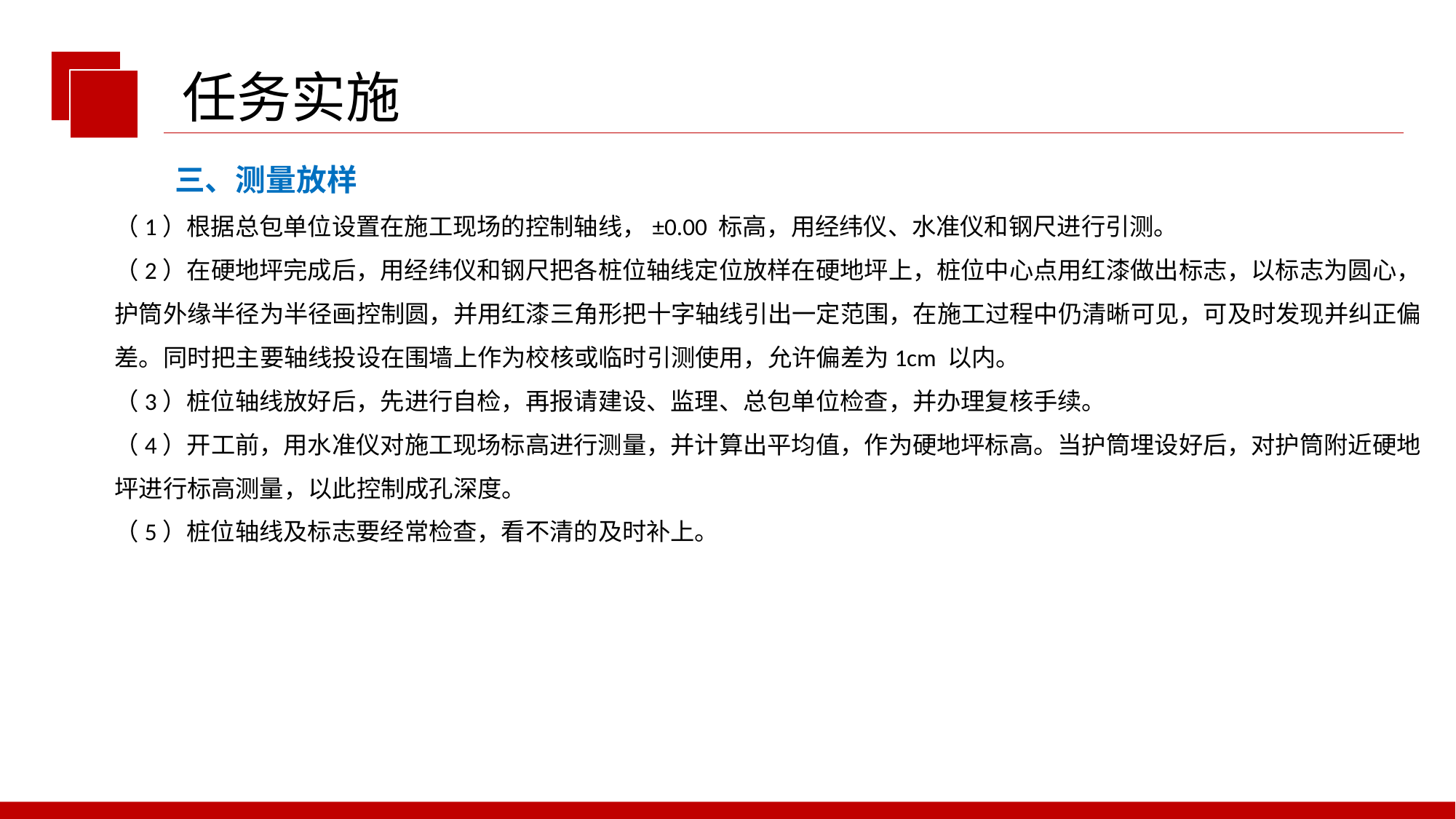

任务实施
三、测量放样
（1）根据总包单位设置在施工现场的控制轴线，±0.00 标高，用经纬仪、水准仪和钢尺进行引测。
（2）在硬地坪完成后，用经纬仪和钢尺把各桩位轴线定位放样在硬地坪上，桩位中心点用红漆做出标志，以标志为圆心，护筒外缘半径为半径画控制圆，并用红漆三角形把十字轴线引出一定范围，在施工过程中仍清晰可见，可及时发现并纠正偏差。同时把主要轴线投设在围墙上作为校核或临时引测使用，允许偏差为1cm 以内。
（3）桩位轴线放好后，先进行自检，再报请建设、监理、总包单位检查，并办理复核手续。
（4）开工前，用水准仪对施工现场标高进行测量，并计算出平均值，作为硬地坪标高。当护筒埋设好后，对护筒附近硬地坪进行标高测量，以此控制成孔深度。
（5）桩位轴线及标志要经常检查，看不清的及时补上。